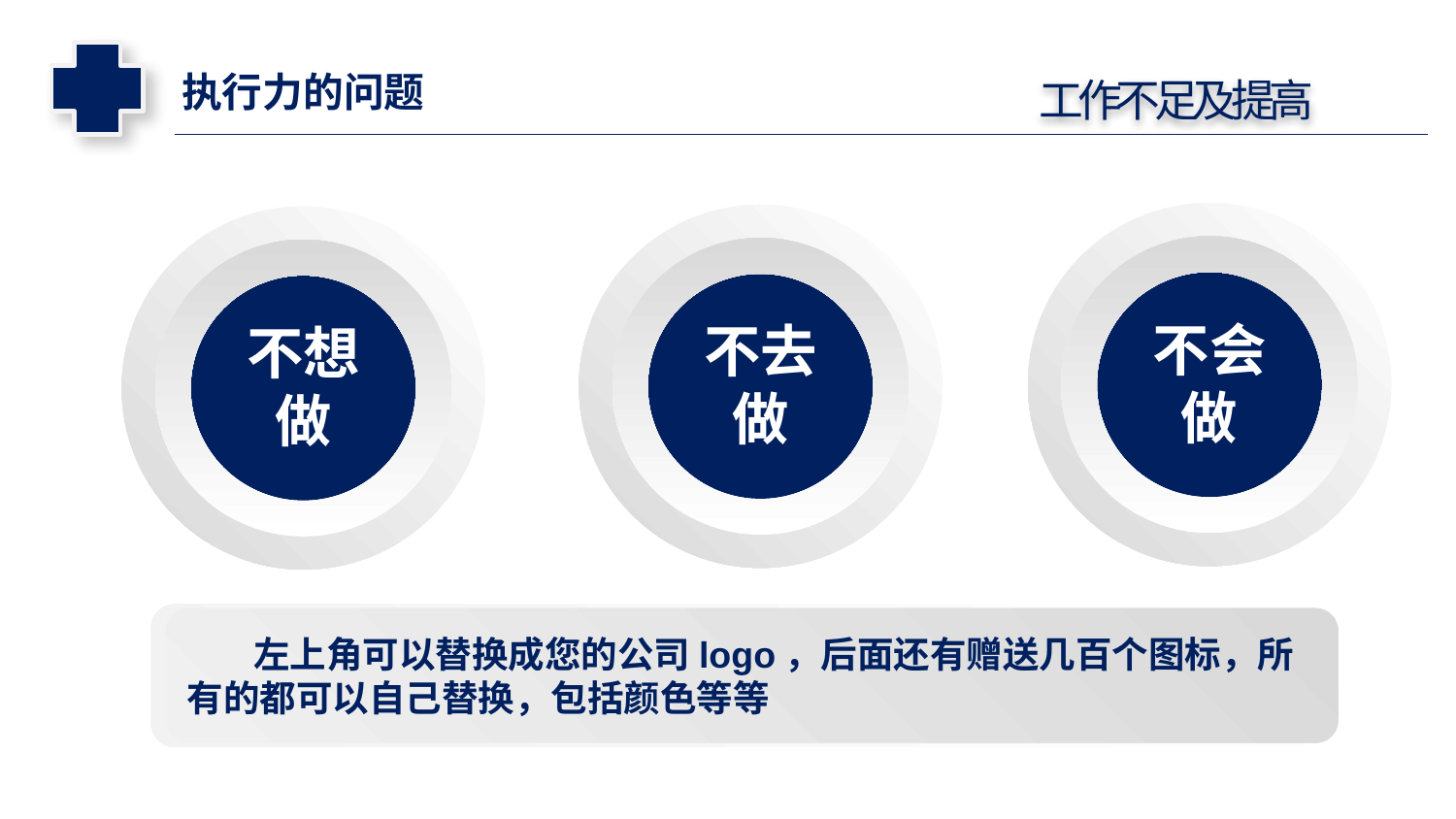

延迟符
执行力的问题
工作不足及提高

不会
做

不去
做

不想
做

       左上角可以替换成您的公司logo，后面还有赠送几百个图标，所有的都可以自己替换，包括颜色等等